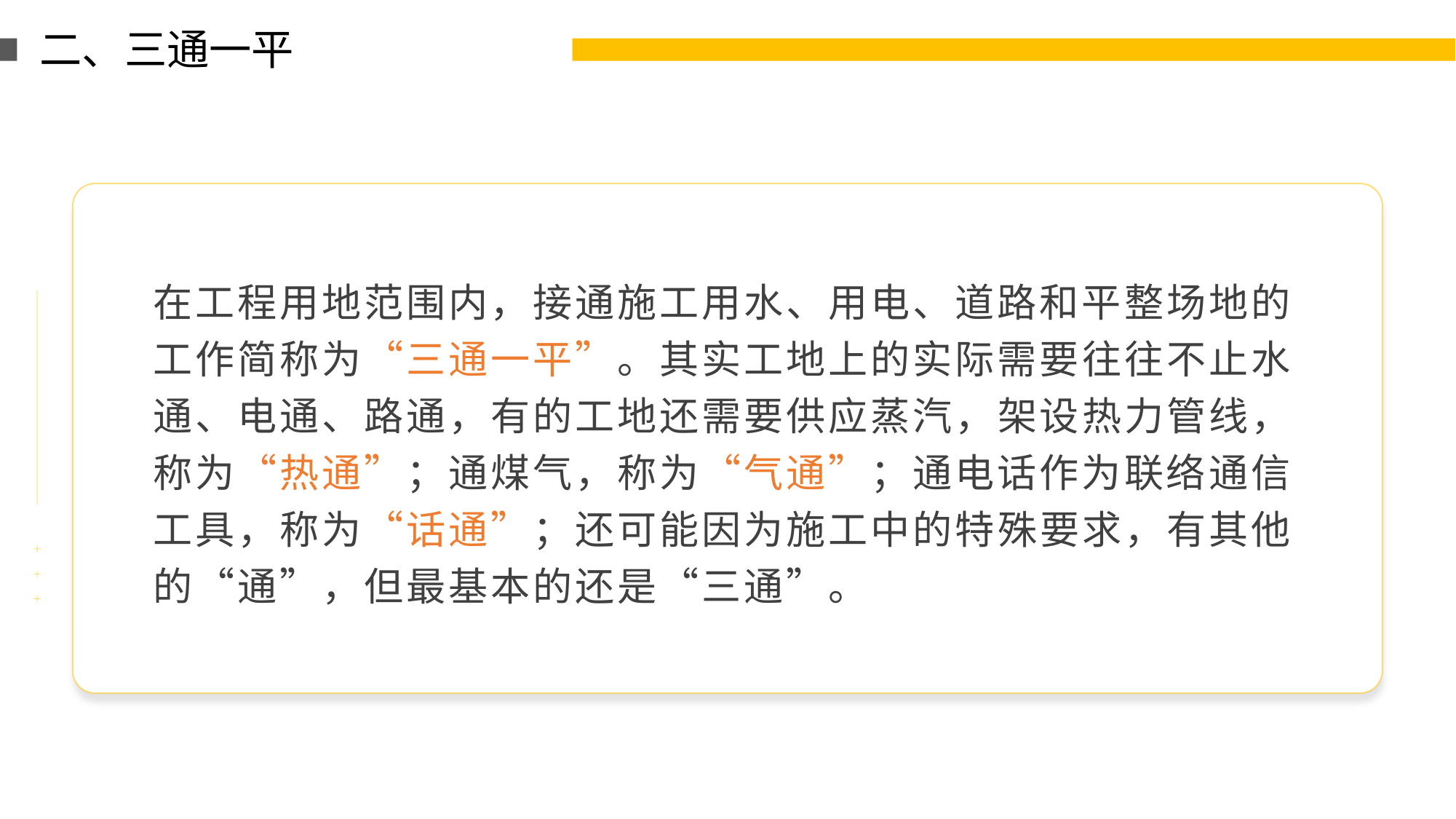

二、三通一平

在工程用地范围内，接通施工用水、用电、道路和平整场地的工作简称为“三通一平”。其实工地上的实际需要往往不止水通、电通、路通，有的工地还需要供应蒸汽，架设热力管线，称为“热通”；通煤气，称为“气通”；通电话作为联络通信工具，称为“话通”；还可能因为施工中的特殊要求，有其他的“通”，但最基本的还是“三通”。